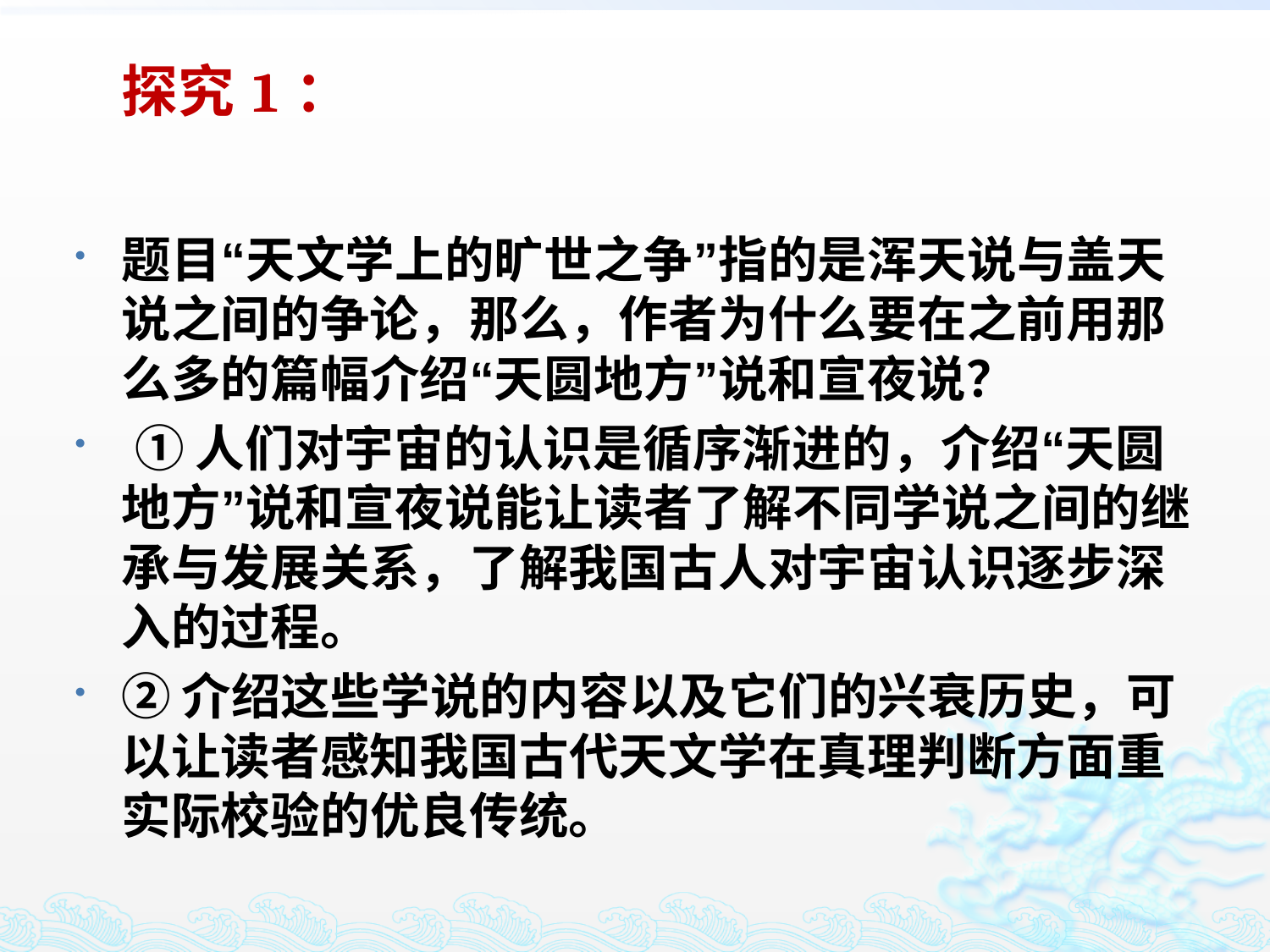

探究1：
题目“天文学上的旷世之争”指的是浑天说与盖天说之间的争论，那么，作者为什么要在之前用那么多的篇幅介绍“天圆地方”说和宣夜说？
 ①人们对宇宙的认识是循序渐进的，介绍“天圆地方”说和宣夜说能让读者了解不同学说之间的继承与发展关系，了解我国古人对宇宙认识逐步深入的过程。
②介绍这些学说的内容以及它们的兴衰历史，可以让读者感知我国古代天文学在真理判断方面重实际校验的优良传统。